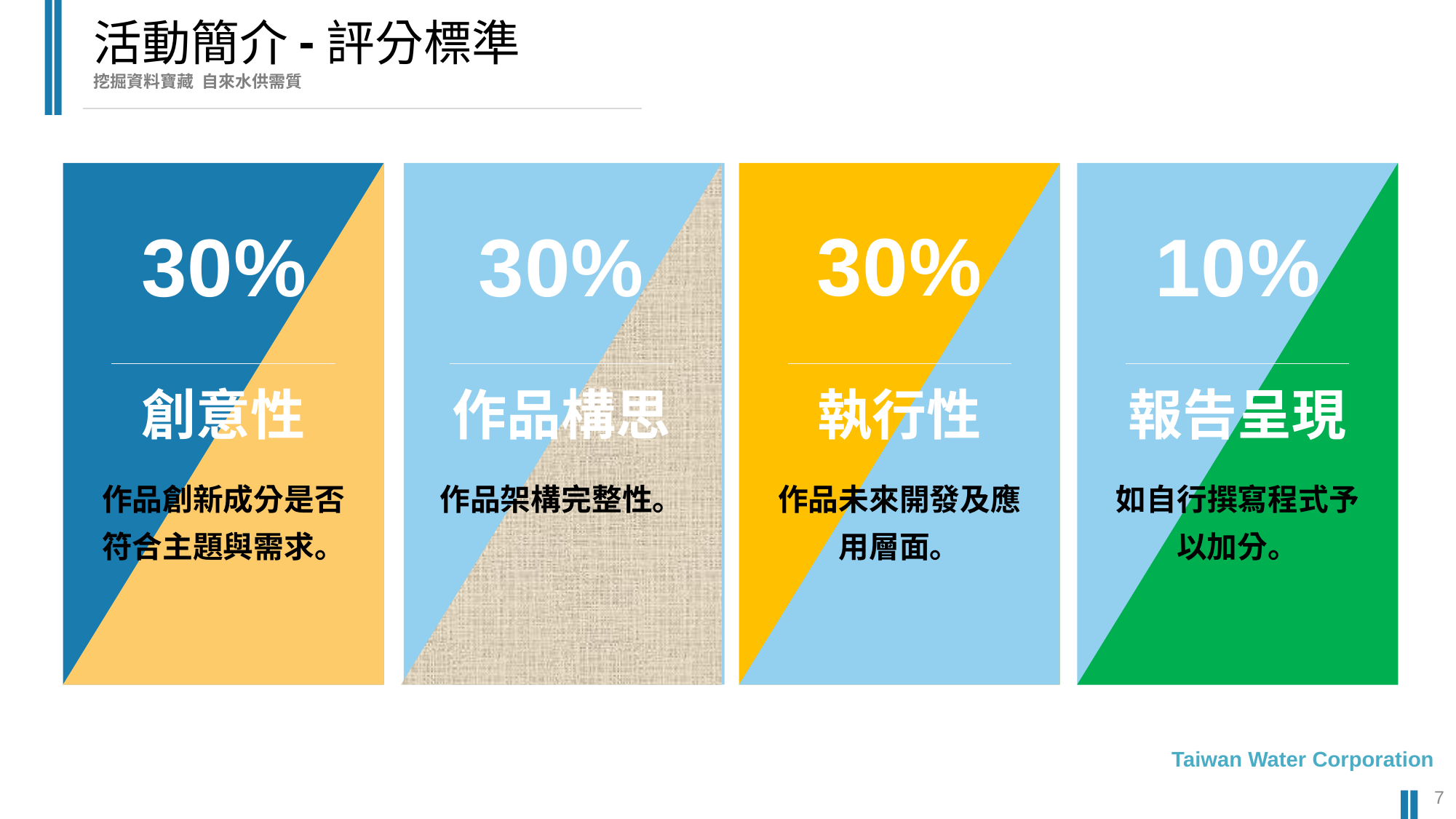

活動簡介-評分標準
挖掘資料寶藏  自來水供需質

30%
10%
30%
30%
創意性
作品構思
執行性
報告呈現
作品創新成分是否符合主題與需求。
作品架構完整性。
作品未來開發及應用層面。
如自行撰寫程式予以加分。
Taiwan Water Corporation
7